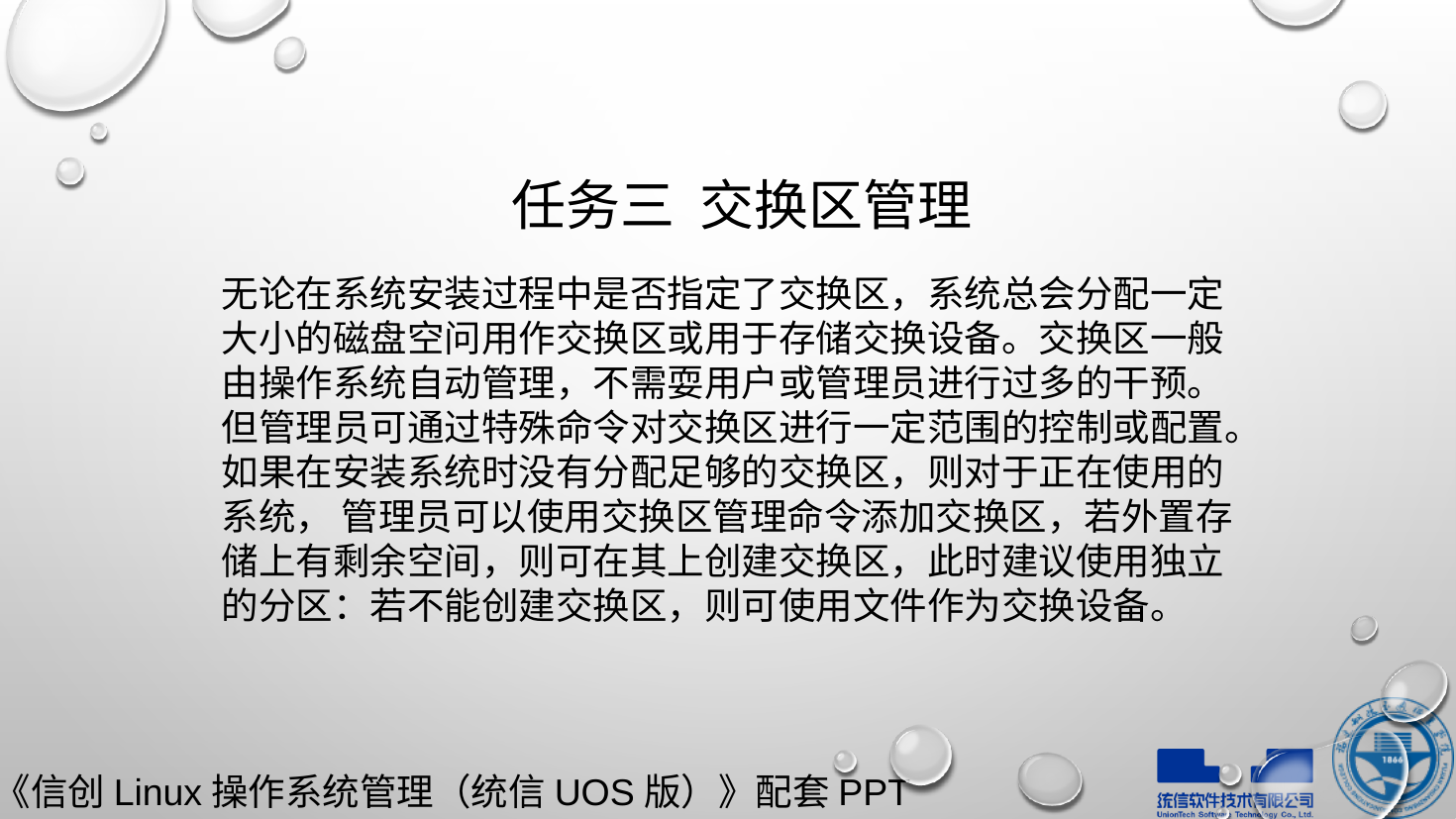

# 任务三  交换区管理
无论在系统安装过程中是否指定了交换区，系统总会分配一定大小的磁盘空问用作交换区或用于存储交换设备。交换区一般由操作系统自动管理，不需耍用户或管理员进行过多的干预。但管理员可通过特殊命令对交换区进行一定范围的控制或配置。
如果在安装系统时没有分配足够的交换区，则对于正在使用的系统， 管理员可以使用交换区管理命令添加交换区，若外置存储上有剩余空间，则可在其上创建交换区，此时建议使用独立的分区：若不能创建交换区，则可使用文件作为交换设备。